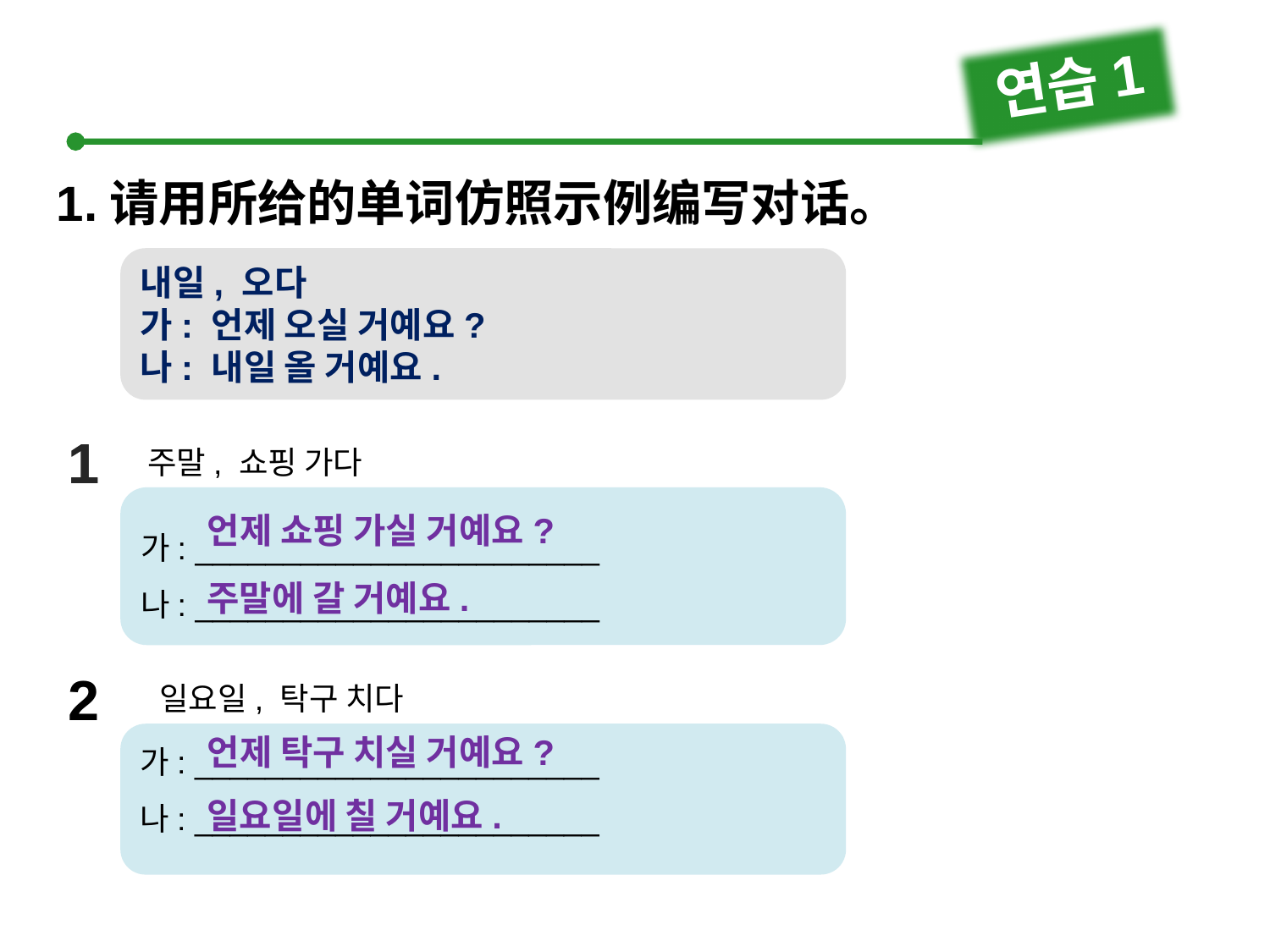

연습1
1.请用所给的单词仿照示例编写对话。
내일, 오다
가: 언제 오실 거예요?
나: 내일 올 거예요.
1
1
주말, 쇼핑 가다
가: _______________________
나: _______________________
언제 쇼핑 가실 거예요?
주말에 갈 거예요.
2
일요일, 탁구 치다
가: _______________________
나: _______________________

언제 탁구 치실 거예요?
일요일에 칠 거예요.